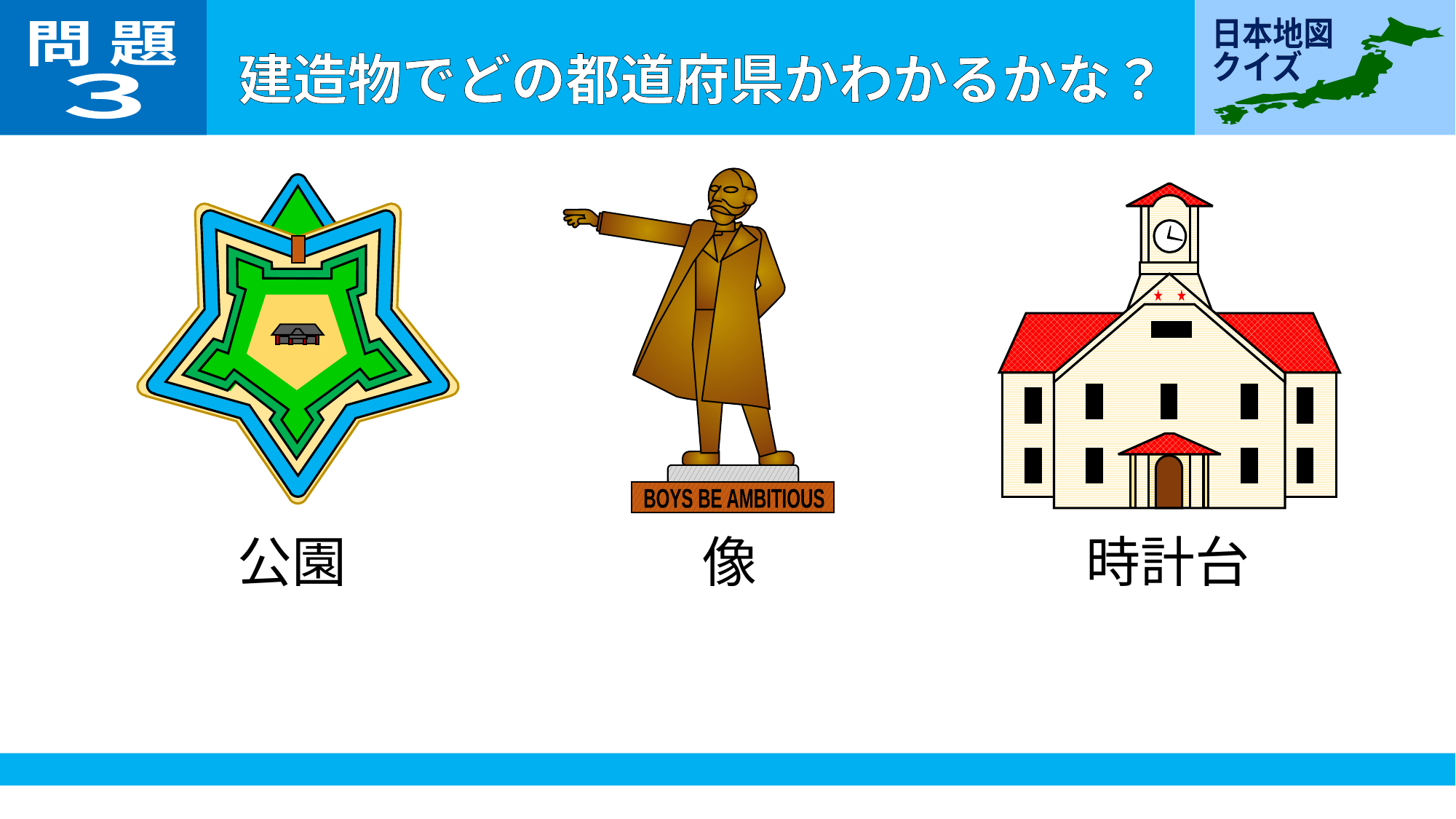

問 題
３

BOYS BE AMBITIOUS
像

公園

時計台